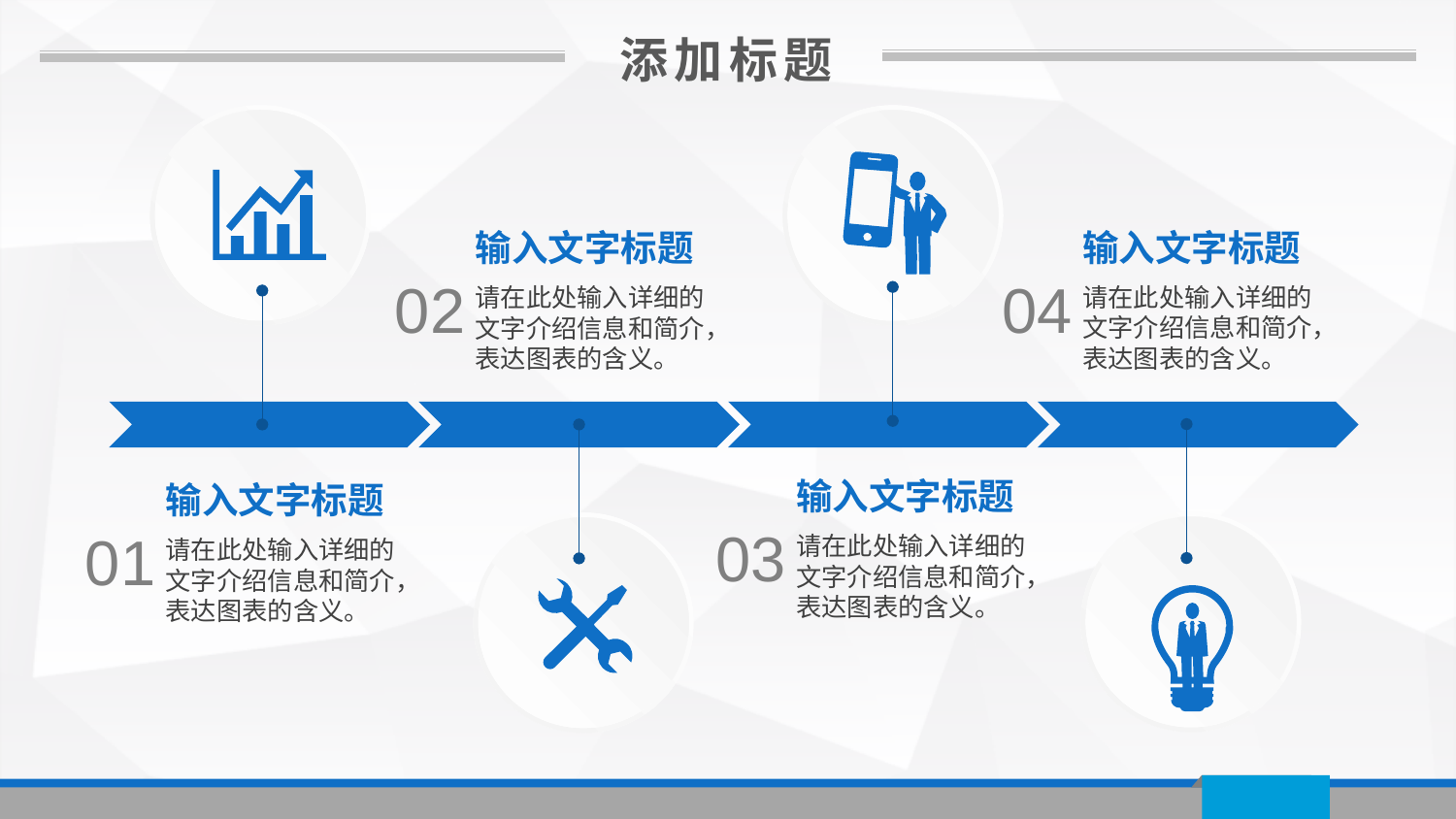

添加标题

输入文字标题
输入文字标题
04
02
请在此处输入详细的文字介绍信息和简介，表达图表的含义。
请在此处输入详细的文字介绍信息和简介，表达图表的含义。

输入文字标题
输入文字标题

03

01
请在此处输入详细的文字介绍信息和简介，表达图表的含义。
请在此处输入详细的文字介绍信息和简介，表达图表的含义。